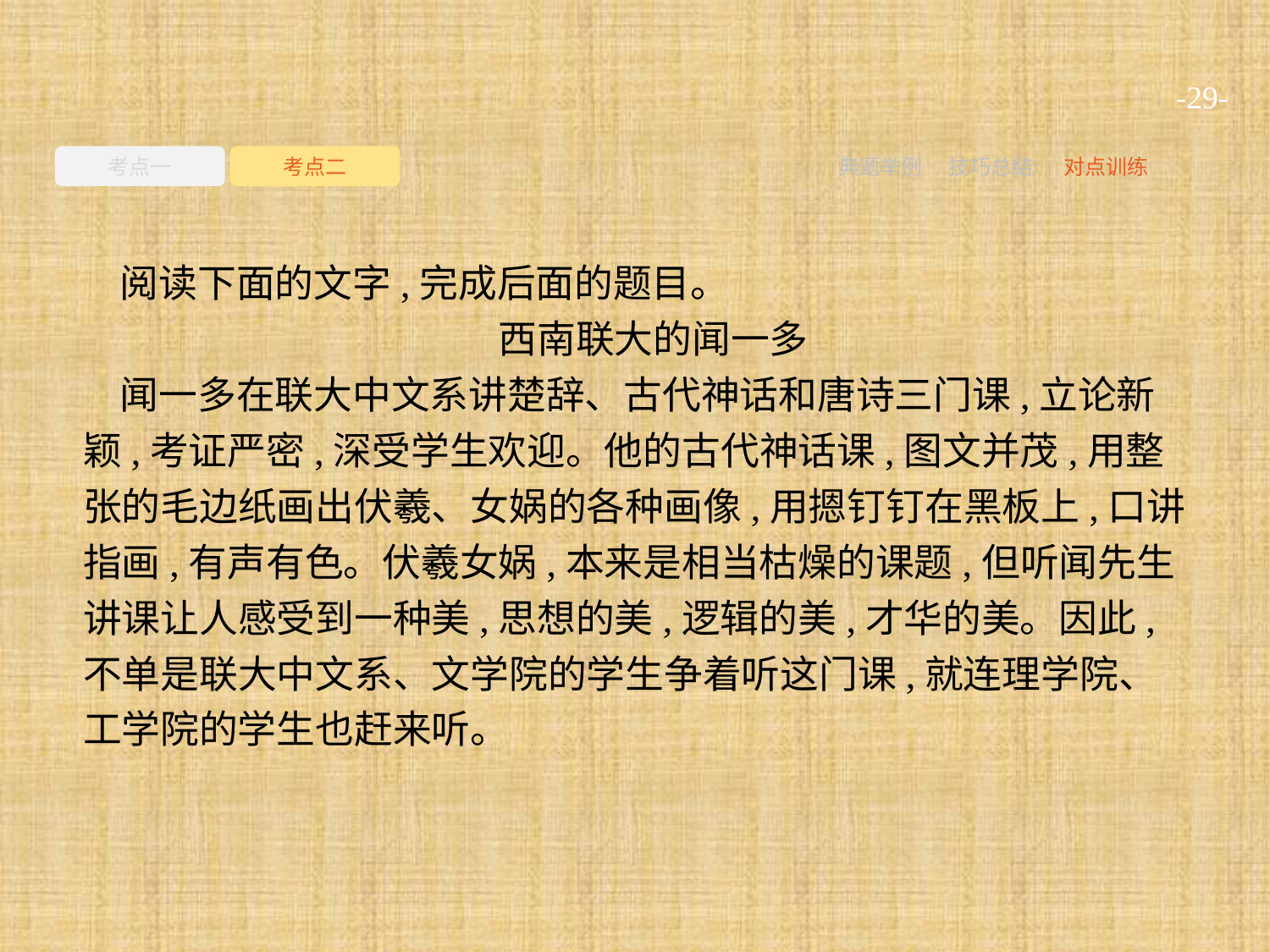

-29-
考点一
考点二
典题举例
技巧总结
对点训练
阅读下面的文字,完成后面的题目。
西南联大的闻一多
闻一多在联大中文系讲楚辞、古代神话和唐诗三门课,立论新颖,考证严密,深受学生欢迎。他的古代神话课,图文并茂,用整张的毛边纸画出伏羲、女娲的各种画像,用摁钉钉在黑板上,口讲指画,有声有色。伏羲女娲,本来是相当枯燥的课题,但听闻先生讲课让人感受到一种美,思想的美,逻辑的美,才华的美。因此,不单是联大中文系、文学院的学生争着听这门课,就连理学院、工学院的学生也赶来听。